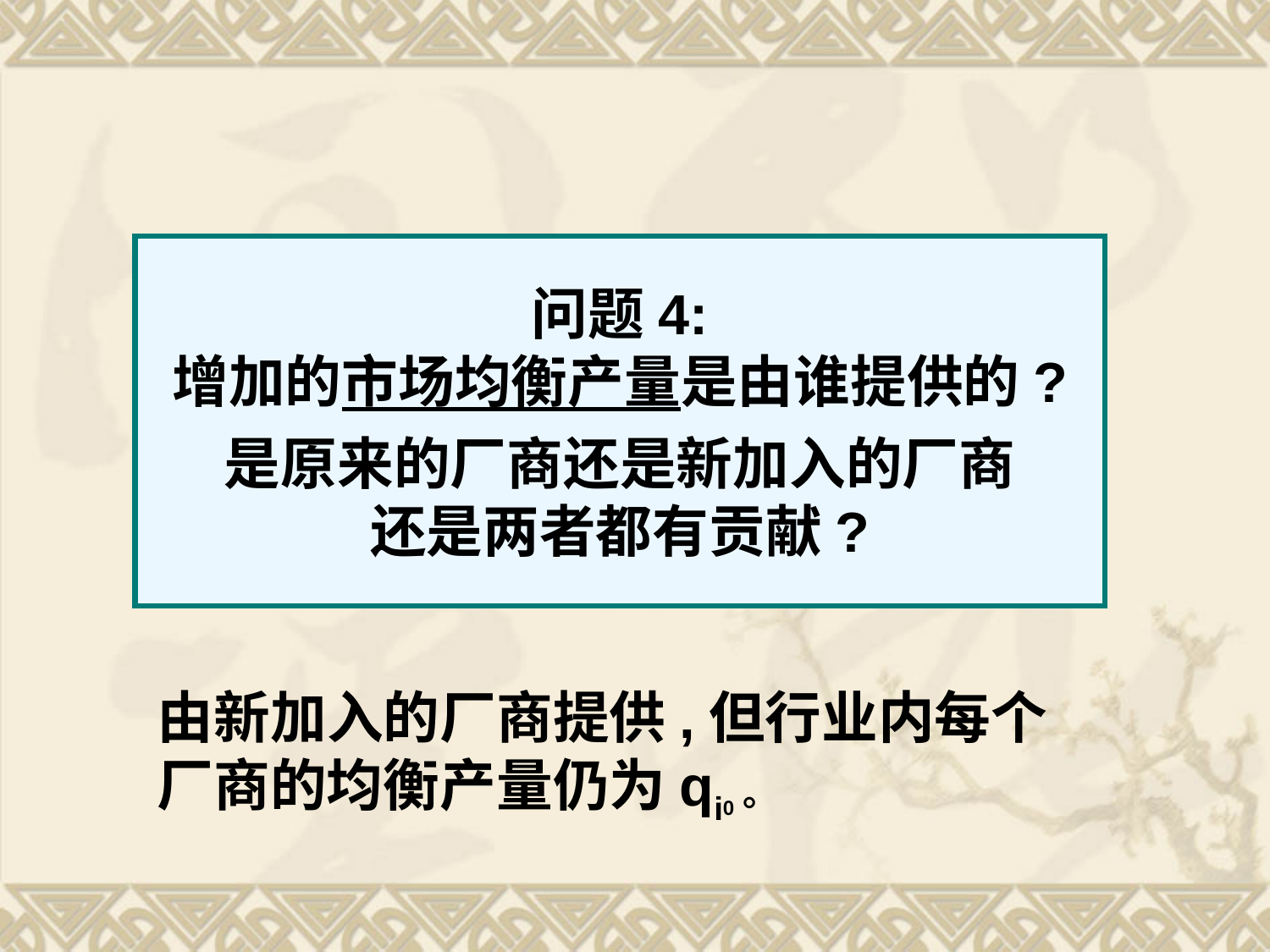

#
问题4:
增加的市场均衡产量是由谁提供的?
是原来的厂商还是新加入的厂商
还是两者都有贡献?
由新加入的厂商提供,但行业内每个厂商的均衡产量仍为qi0。